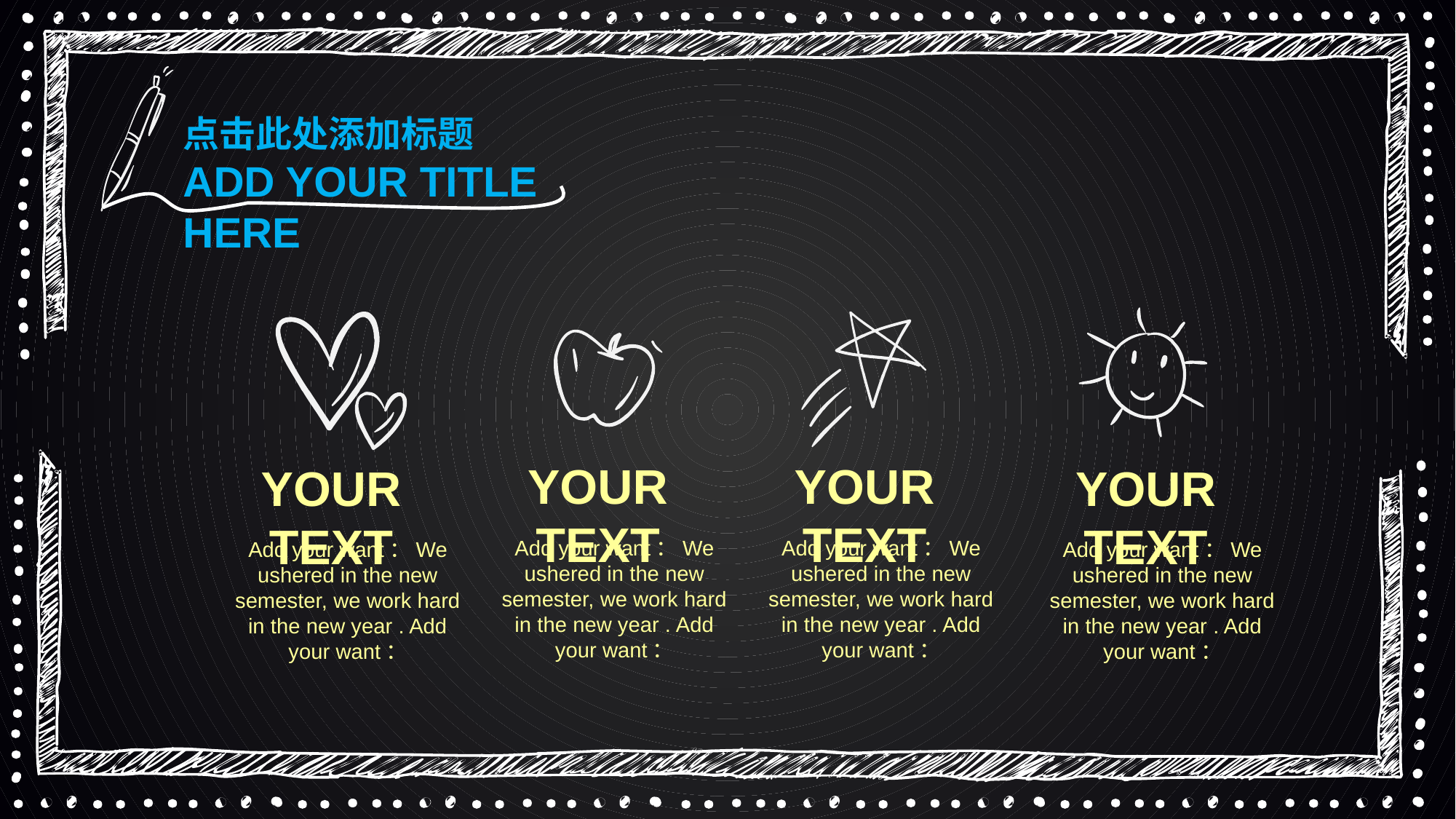

点击此处添加标题
ADD YOUR TITLE HERE

YOUR TEXT
YOUR TEXT
YOUR TEXT
YOUR TEXT
Add your want：We ushered in the new semester, we work hard in the new year . Add your want：
Add your want：We ushered in the new semester, we work hard in the new year . Add your want：
Add your want：We ushered in the new semester, we work hard in the new year . Add your want：
Add your want：We ushered in the new semester, we work hard in the new year . Add your want：